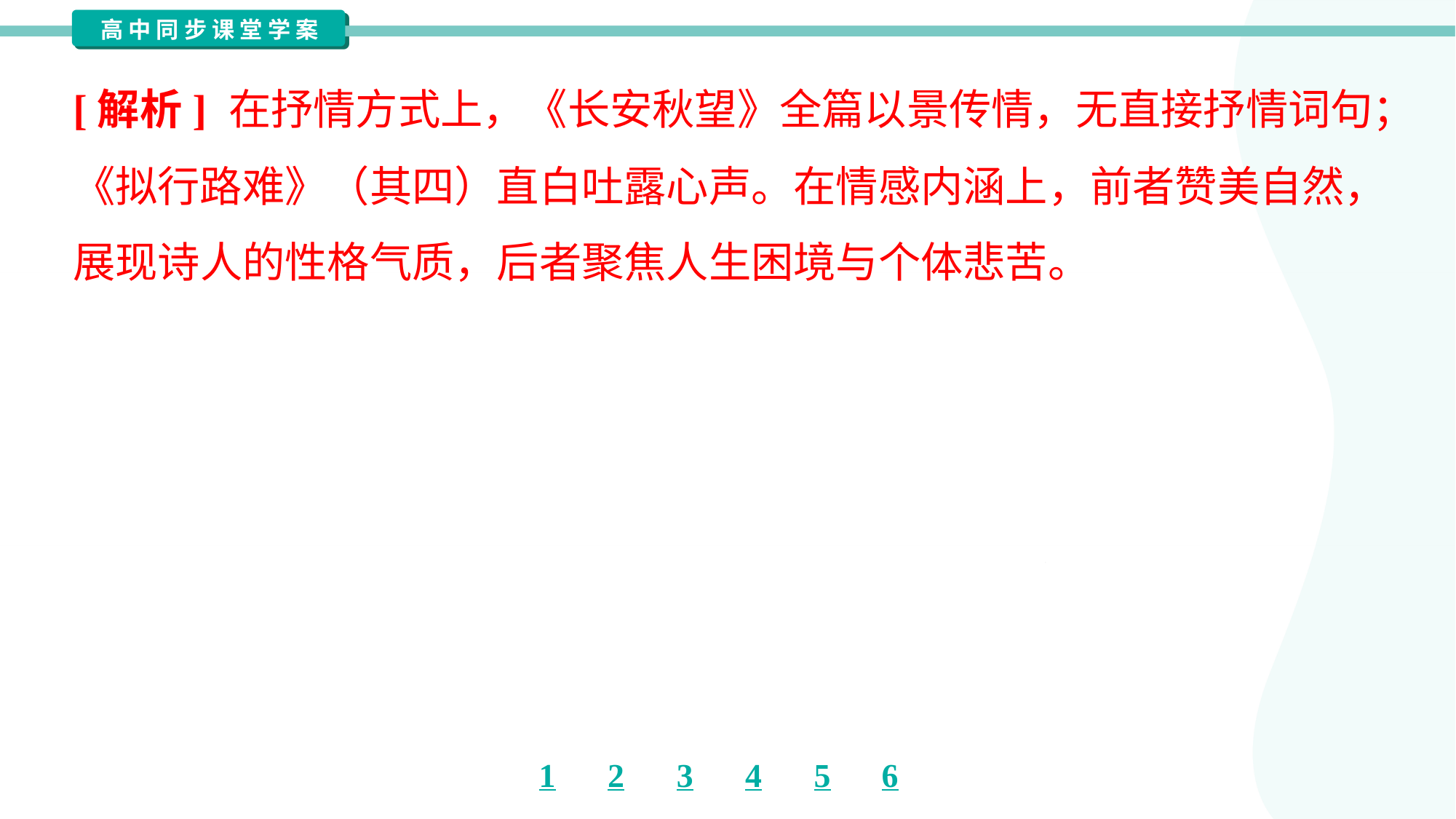

[解析] 在抒情方式上，《长安秋望》全篇以景传情，无直接抒情词句；
《拟行路难》（其四）直白吐露心声。在情感内涵上，前者赞美自然，
展现诗人的性格气质，后者聚焦人生困境与个体悲苦。